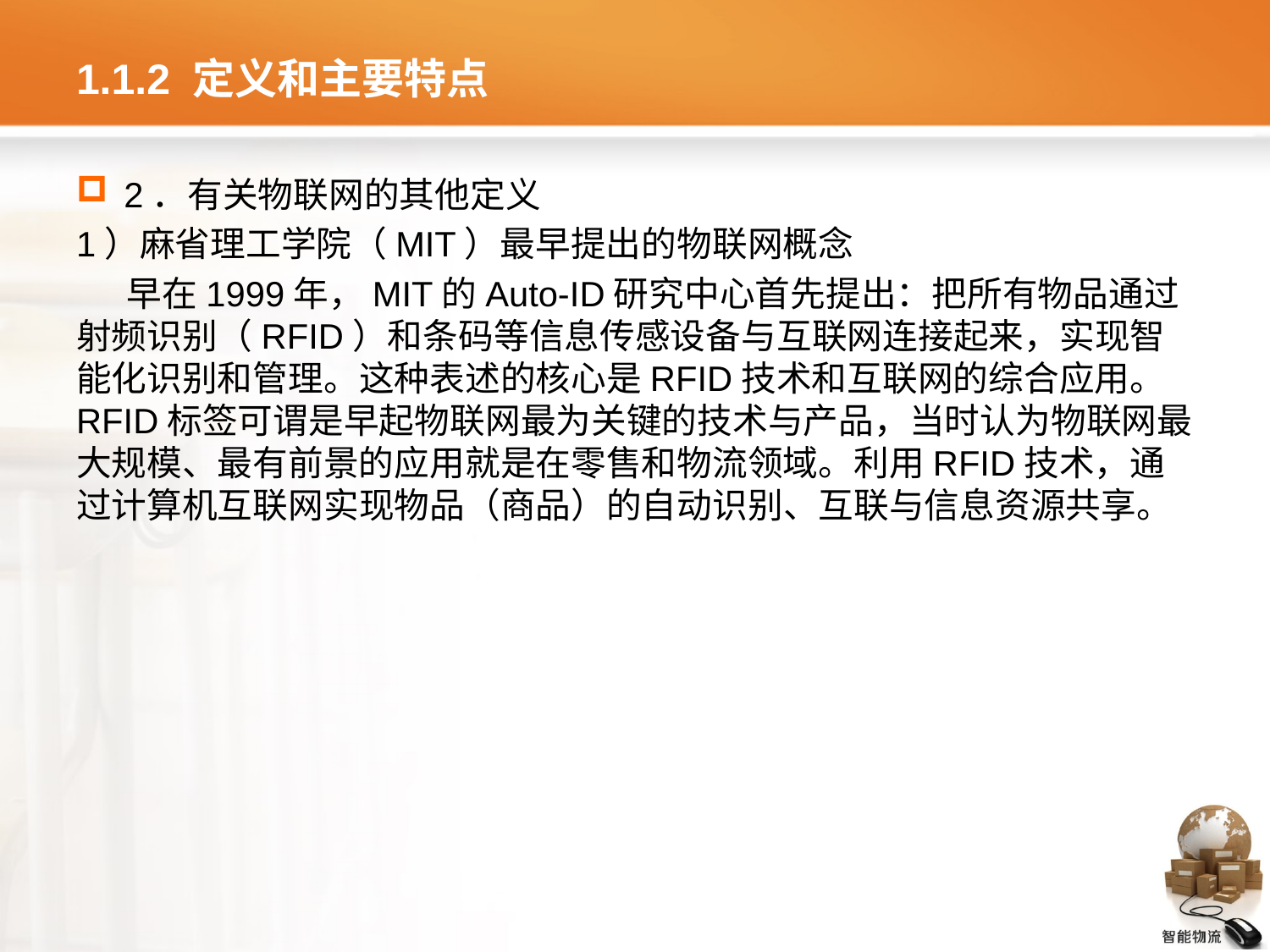

# 1.1.2 定义和主要特点
2．有关物联网的其他定义
1）麻省理工学院（MIT）最早提出的物联网概念
早在1999年，MIT的Auto-ID研究中心首先提出：把所有物品通过射频识别（RFID）和条码等信息传感设备与互联网连接起来，实现智能化识别和管理。这种表述的核心是RFID技术和互联网的综合应用。RFID标签可谓是早起物联网最为关键的技术与产品，当时认为物联网最大规模、最有前景的应用就是在零售和物流领域。利用RFID技术，通过计算机互联网实现物品（商品）的自动识别、互联与信息资源共享。